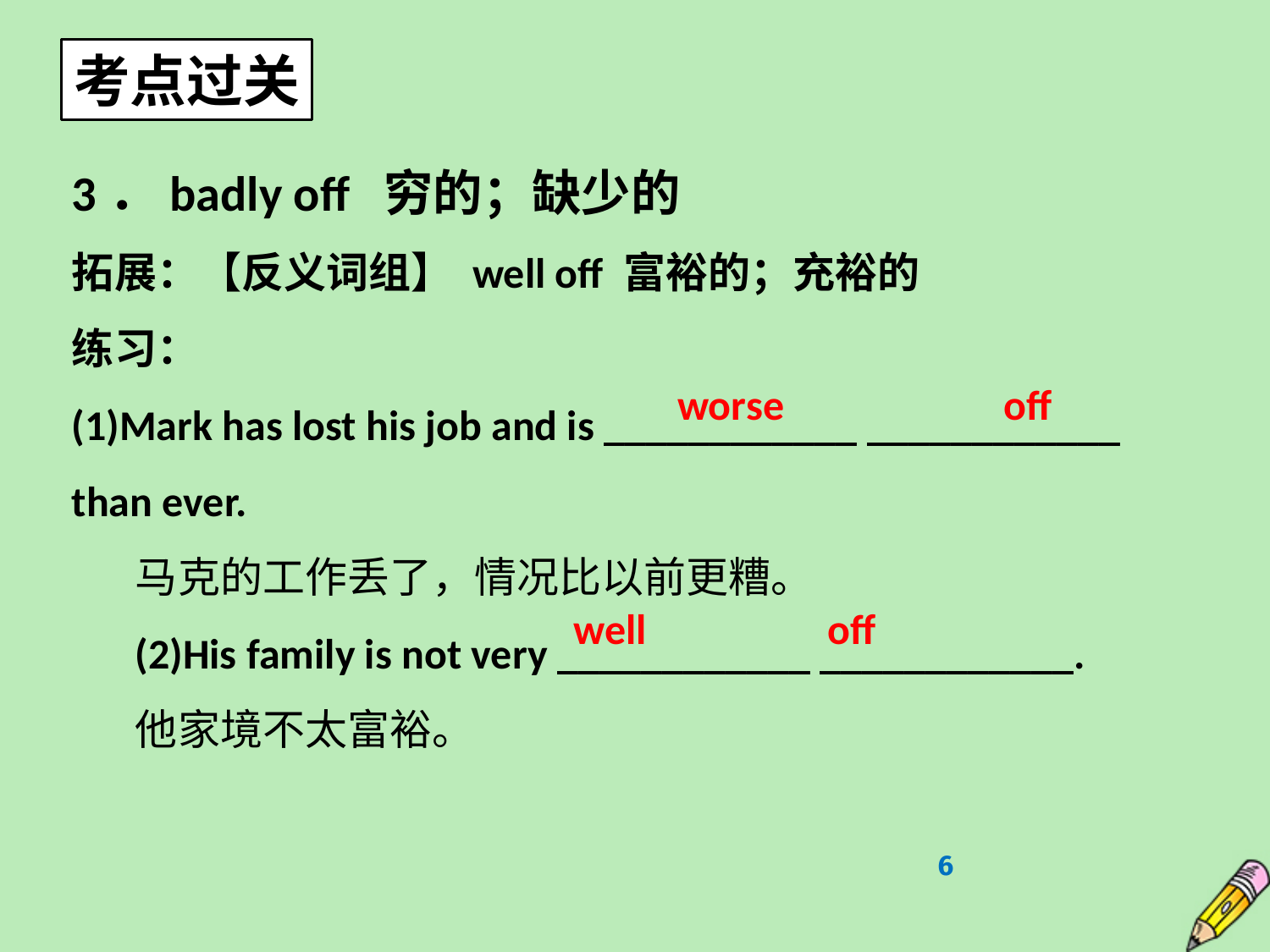

考点过关
3．badly off  穷的；缺少的
拓展：【反义词组】 well off 富裕的；充裕的
练习：
(1)Mark has lost his job and is ____________ ____________  than ever.
马克的工作丢了，情况比以前更糟。
(2)His family is not very ____________ ____________.
他家境不太富裕。
worse                       off
well                   off
6